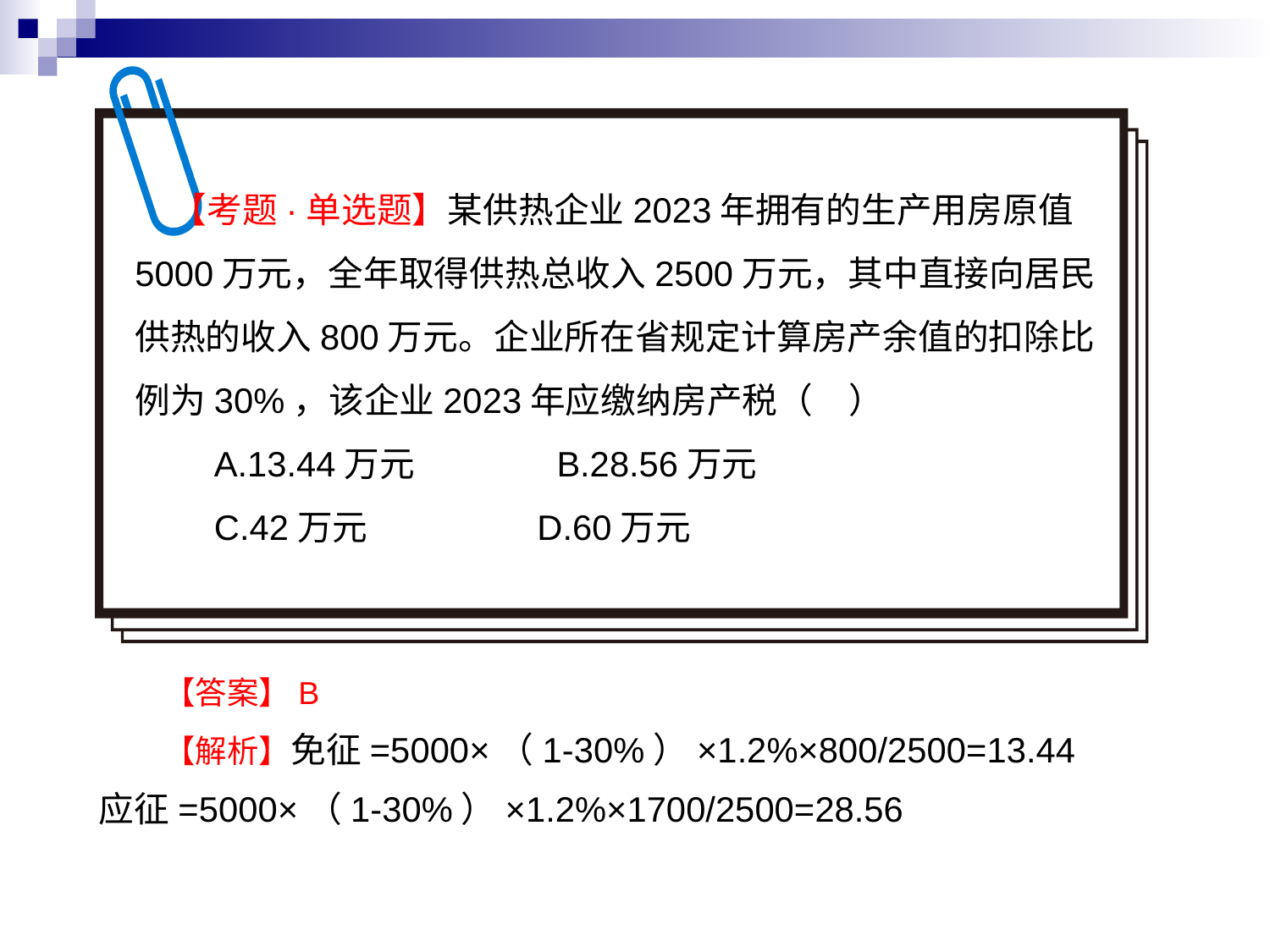

【考题·单选题】某供热企业2023年拥有的生产用房原值5000万元，全年取得供热总收入2500万元，其中直接向居民供热的收入800万元。企业所在省规定计算房产余值的扣除比例为30%，该企业2023年应缴纳房产税（　）
　　A.13.44万元        　　B.28.56万元
　　C.42万元               　 D.60万元
【答案】B
【解析】免征=5000×（1-30%）×1.2%×800/2500=13.44
应征=5000×（1-30%）×1.2%×1700/2500=28.56